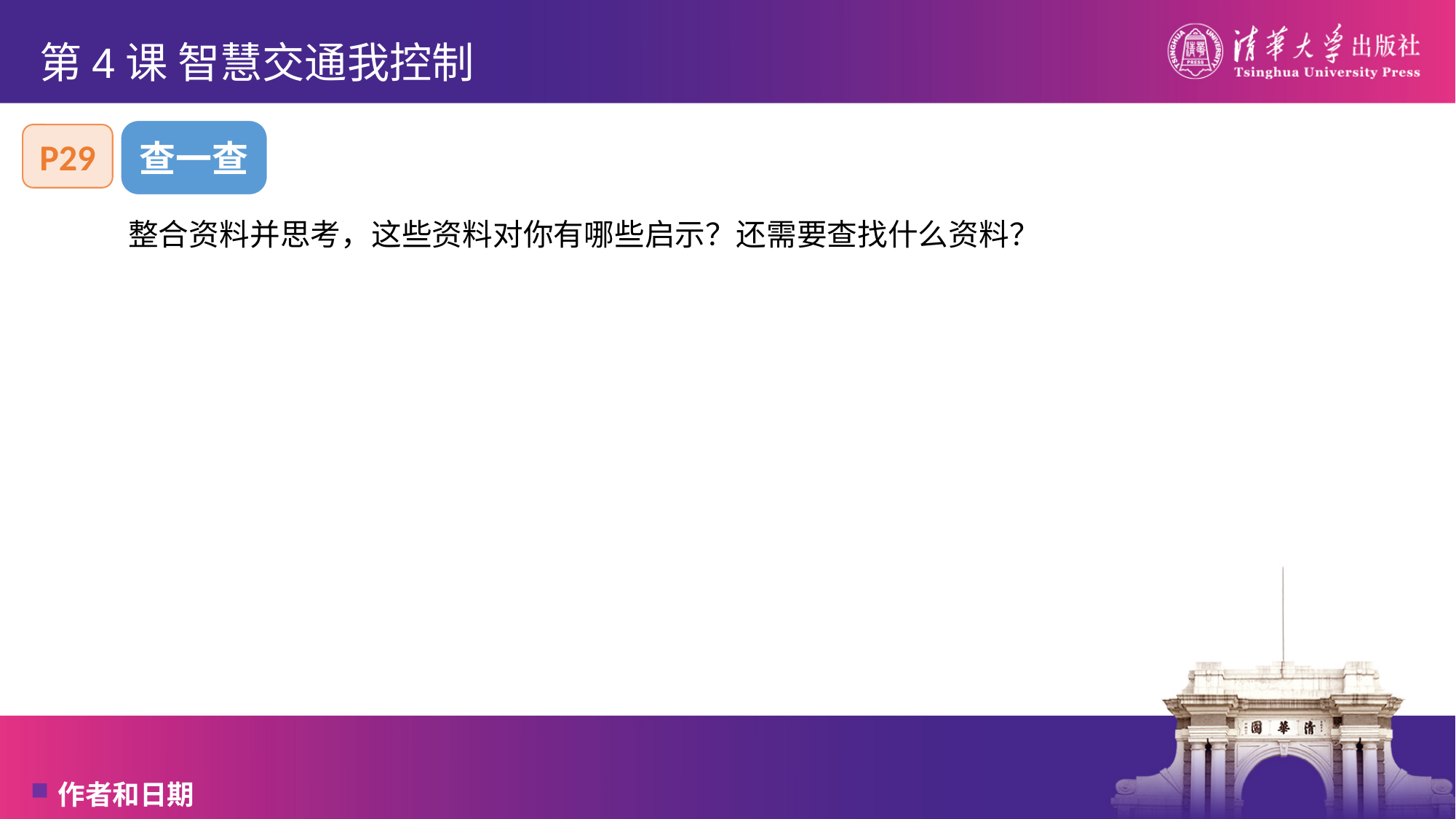

# 第4课 智慧交通我控制
查一查
P29
整合资料并思考，这些资料对你有哪些启示？还需要查找什么资料？
作者和日期